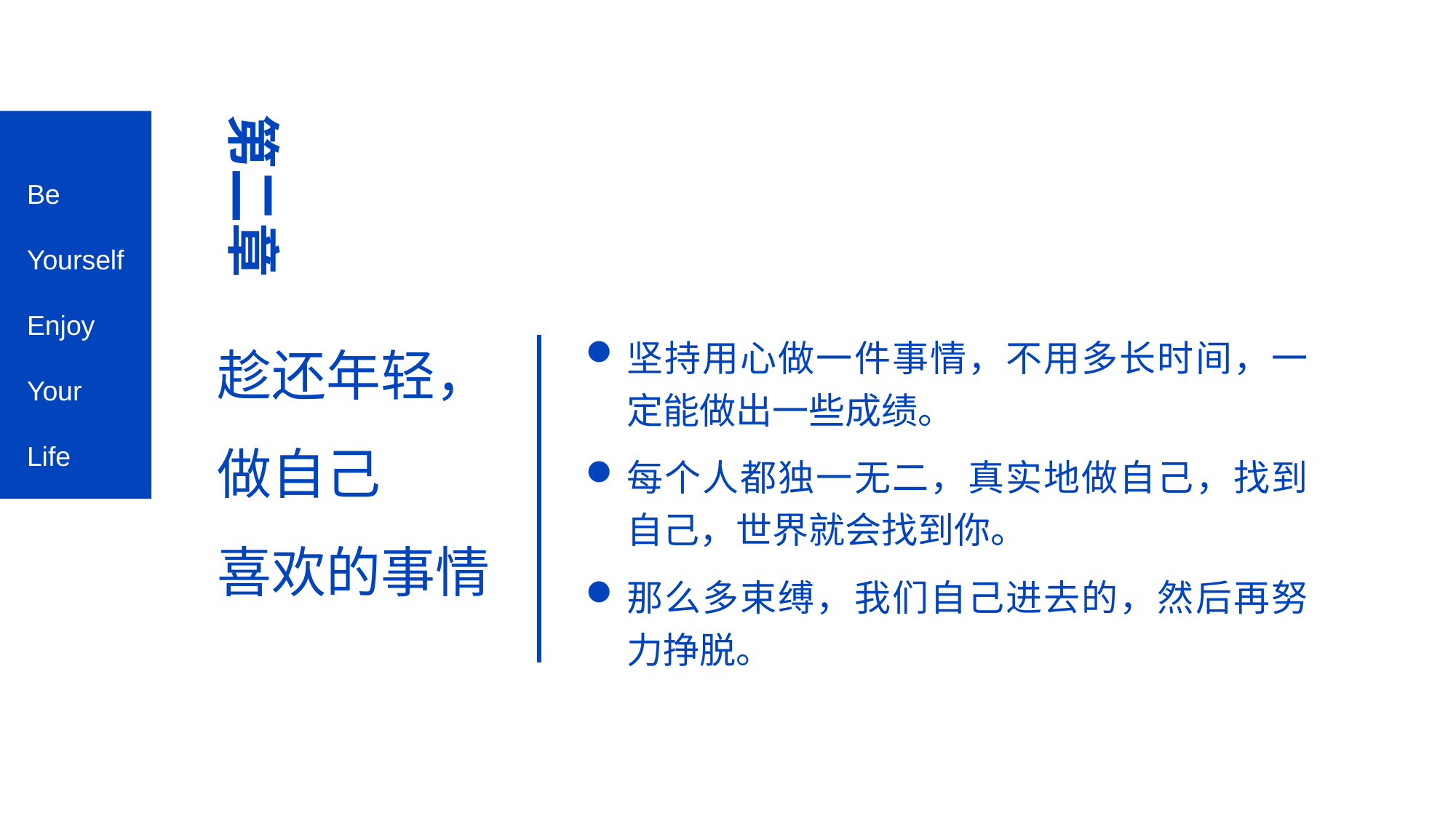

第二章

Be
Yourself
Enjoy
Your
Life
趁还年轻，
做自己
喜欢的事情
坚持用心做一件事情，不用多长时间，一定能做出一些成绩。
每个人都独一无二，真实地做自己，找到自己，世界就会找到你。
那么多束缚，我们自己进去的，然后再努力挣脱。